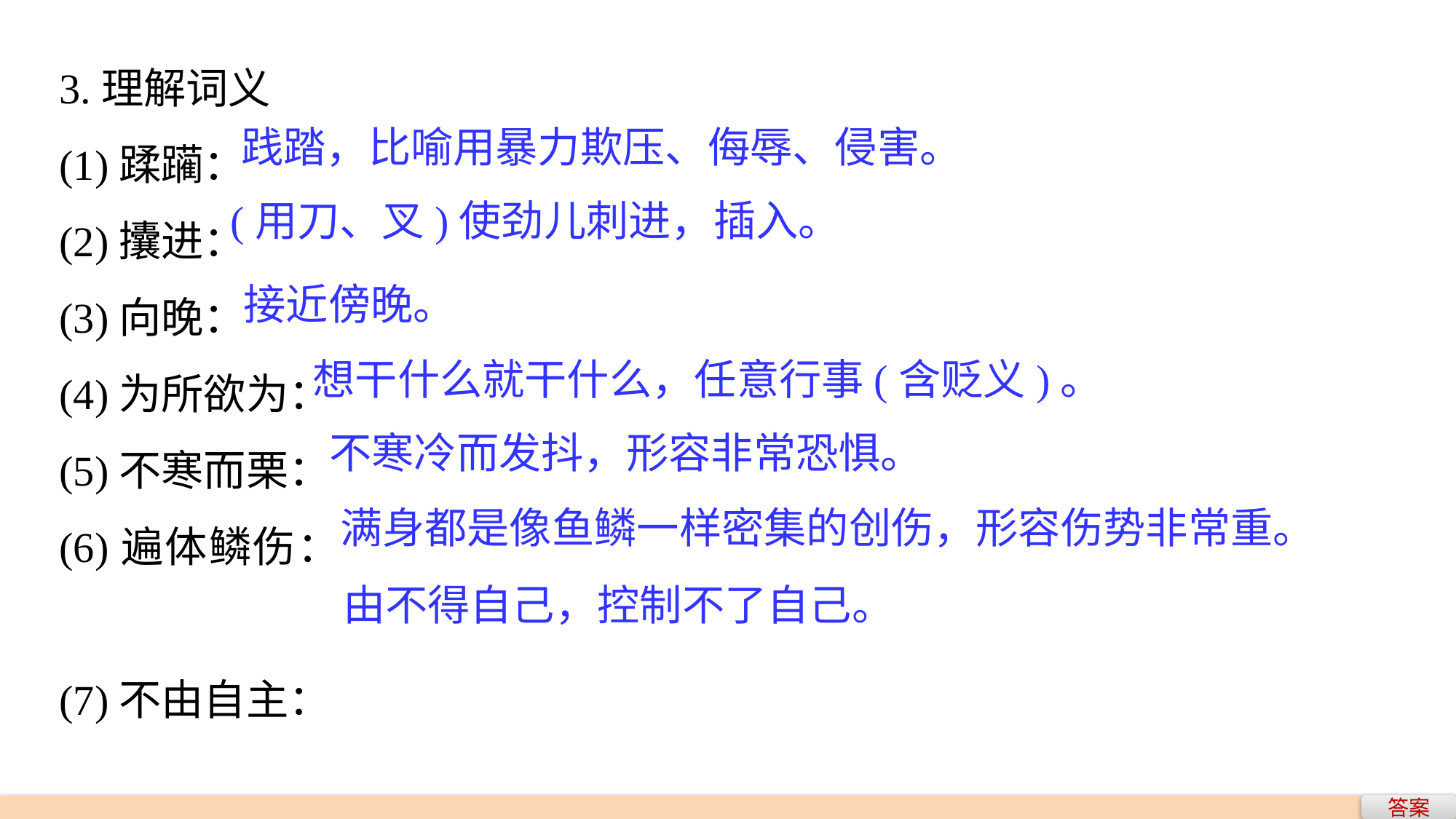

3.理解词义
(1)蹂躏：
(2)攮进：
(3)向晚：
(4)为所欲为：
(5)不寒而栗：
(6)遍体鳞伤：
(7)不由自主：
践踏，比喻用暴力欺压、侮辱、侵害。
(用刀、叉)使劲儿刺进，插入。
接近傍晚。
想干什么就干什么，任意行事(含贬义)。
不寒冷而发抖，形容非常恐惧。
满身都是像鱼鳞一样密集的创伤，形容伤势非常重。
由不得自己，控制不了自己。
答案